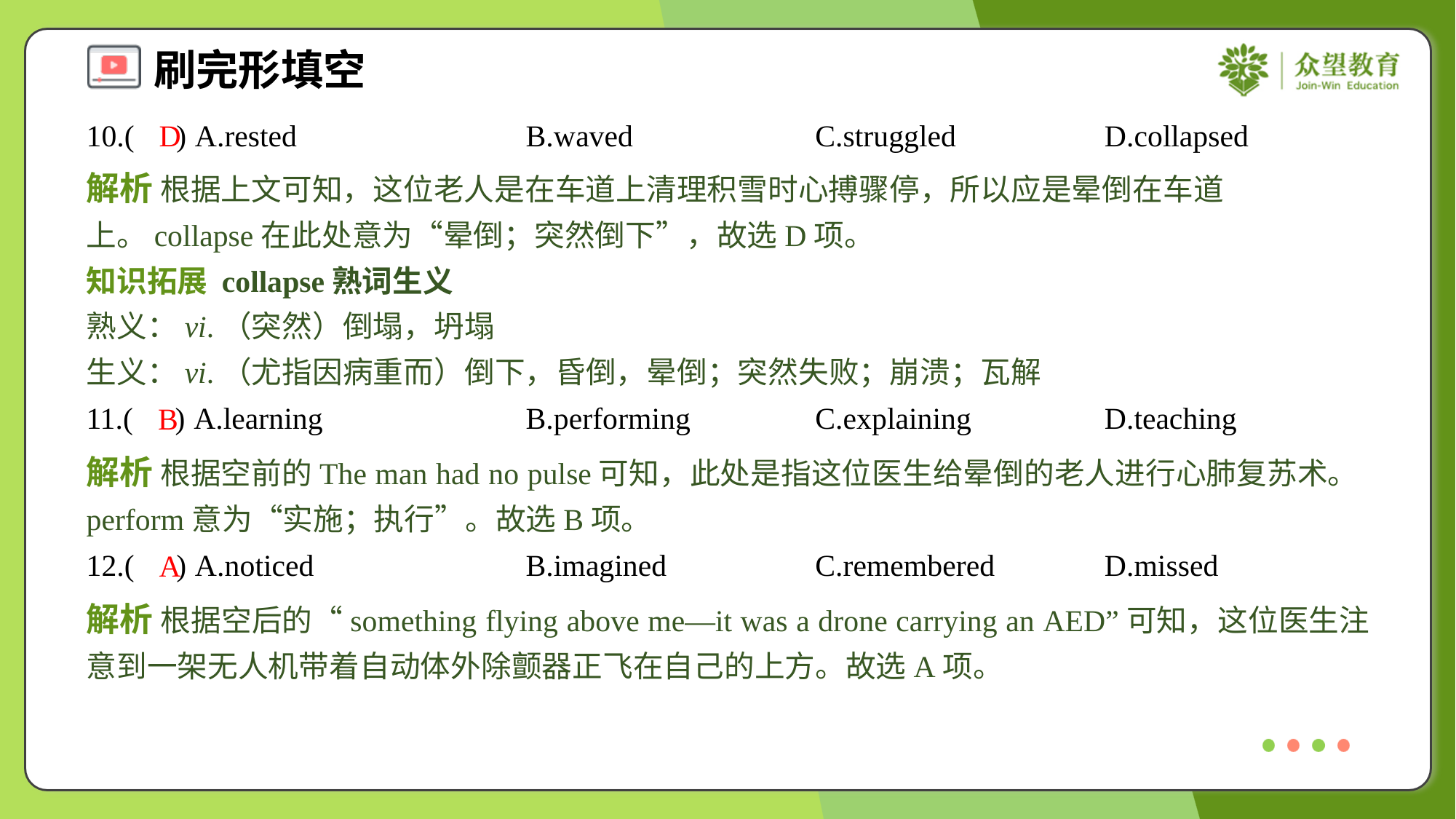

10.(     ) A.rested	B.waved	C.struggled	D.collapsed
D
解析 根据上文可知，这位老人是在车道上清理积雪时心搏骤停，所以应是晕倒在车道上。collapse在此处意为“晕倒；突然倒下”，故选D项。
知识拓展 collapse熟词生义
熟义：vi.（突然）倒塌，坍塌
生义：vi.（尤指因病重而）倒下，昏倒，晕倒；突然失败；崩溃；瓦解
11.(     ) A.learning	B.performing	C.explaining	D.teaching
B
解析 根据空前的The man had no pulse可知，此处是指这位医生给晕倒的老人进行心肺复苏术。perform意为“实施；执行”。故选B项。
12.(     ) A.noticed	B.imagined	C.remembered	D.missed
A
解析 根据空后的“something flying above me—it was a drone carrying an AED”可知，这位医生注意到一架无人机带着自动体外除颤器正飞在自己的上方。故选A项。